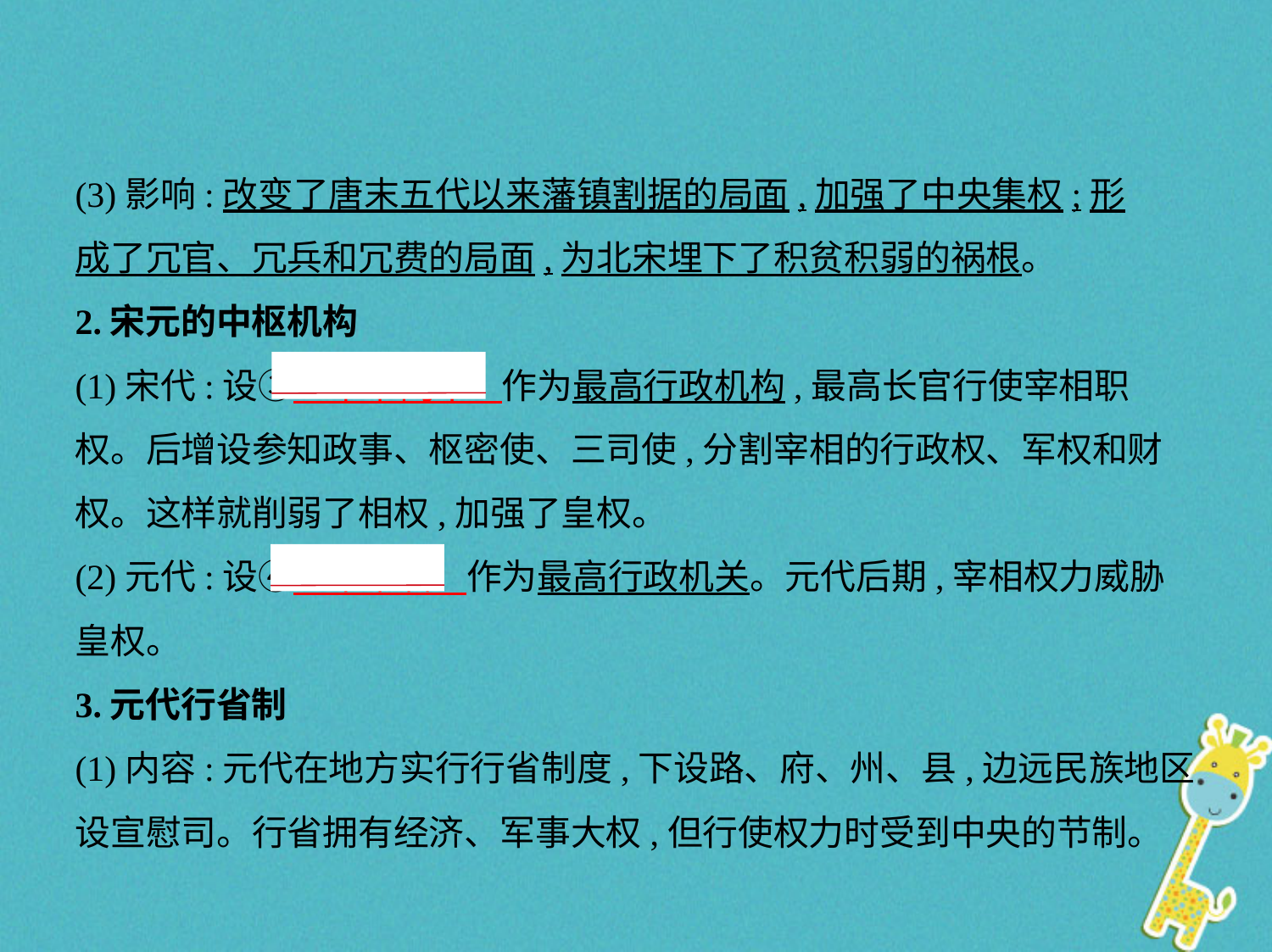

(3)影响:改变了唐末五代以来藩镇割据的局面,加强了中央集权;形
成了冗官、冗兵和冗费的局面,为北宋埋下了积贫积弱的祸根。
2.宋元的中枢机构
(1)宋代:设③　中书门下    作为最高行政机构,最高长官行使宰相职
权。后增设参知政事、枢密使、三司使,分割宰相的行政权、军权和财
权。这样就削弱了相权,加强了皇权。
(2)元代:设④　中书省    作为最高行政机关。元代后期,宰相权力威胁
皇权。
3.元代行省制
(1)内容:元代在地方实行行省制度,下设路、府、州、县,边远民族地区
设宣慰司。行省拥有经济、军事大权,但行使权力时受到中央的节制。